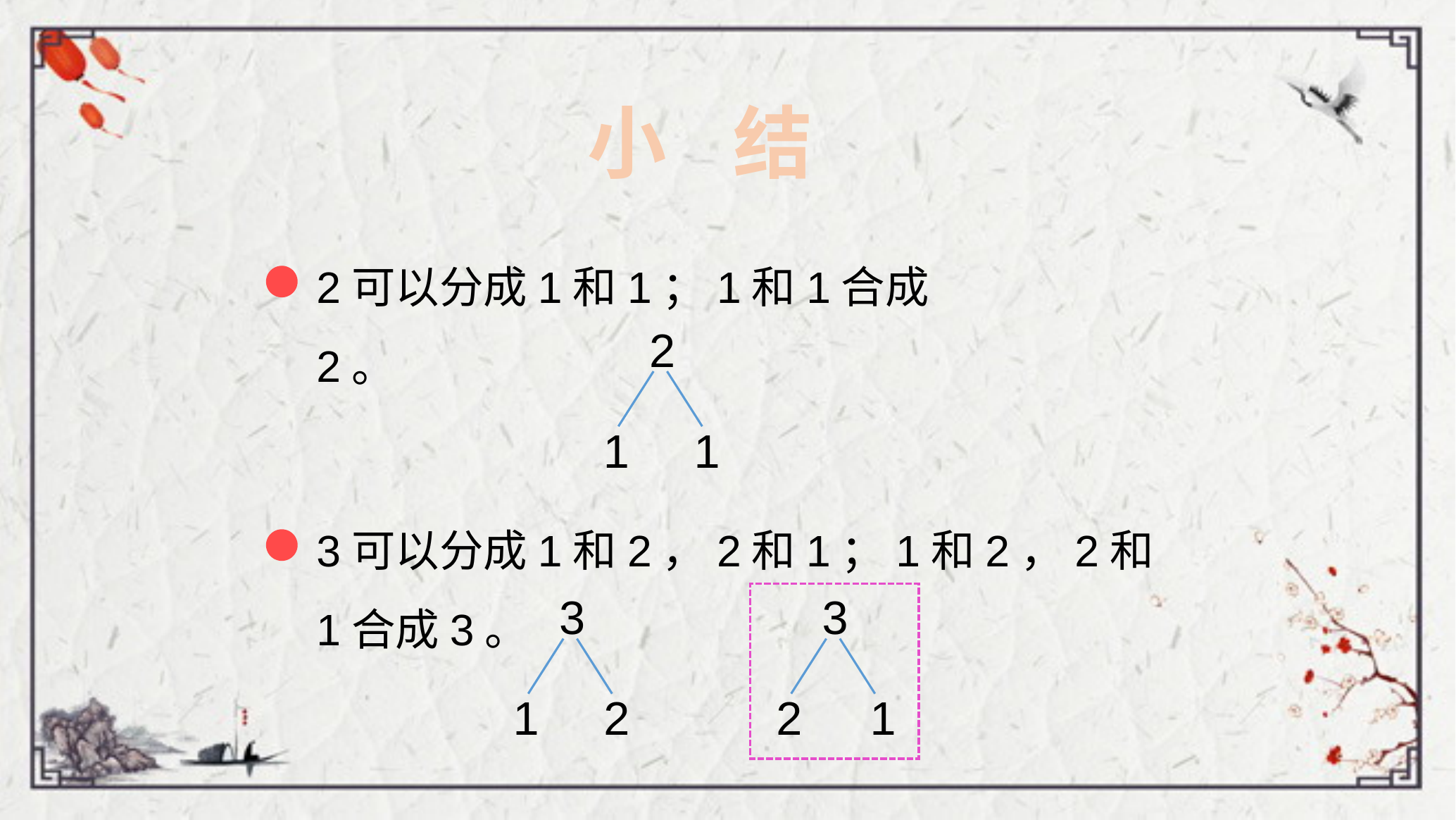

小   结
2可以分成1和1；1和1合成2。

2
1
1
3可以分成1和2，2和1；1和2，2和1合成3。

3
1
2
3
2
1